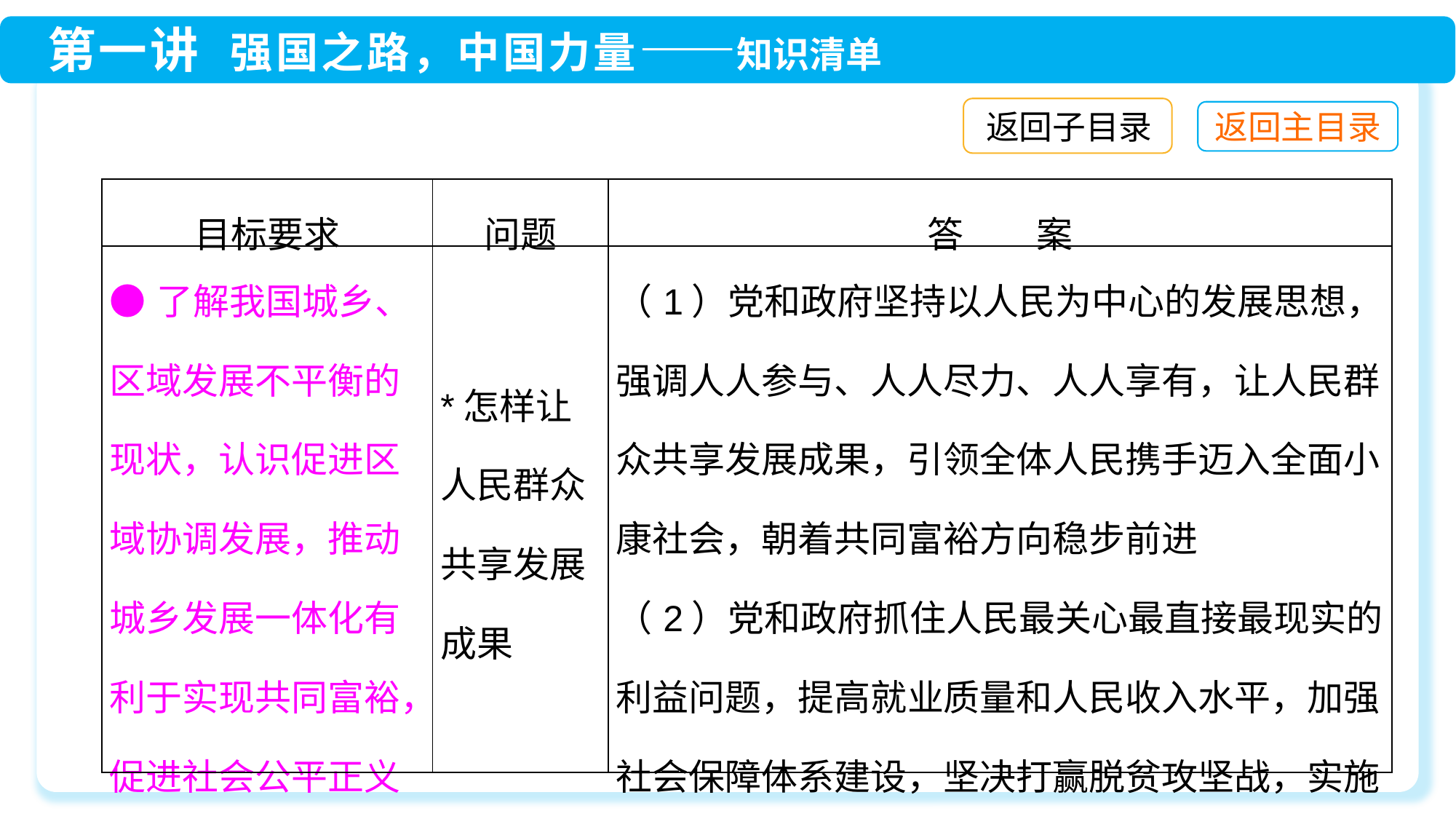

返回子目录
| 目标要求 | 问题 | 答　　案 |
| --- | --- | --- |
| ●了解我国城乡、区域发展不平衡的现状，认识促进区域协调发展，推动城乡发展一体化有利于实现共同富裕，促进社会公平正义 | \*怎样让人民群众共享发展成果 | （1）党和政府坚持以人民为中心的发展思想，强调人人参与、人人尽力、人人享有，让人民群众共享发展成果，引领全体人民携手迈入全面小康社会，朝着共同富裕方向稳步前进 （2）党和政府抓住人民最关心最直接最现实的利益问题，提高就业质量和人民收入水平，加强社会保障体系建设，坚决打赢脱贫攻坚战，实施健康中国战略，打造共建共治共享的社会治理格 |